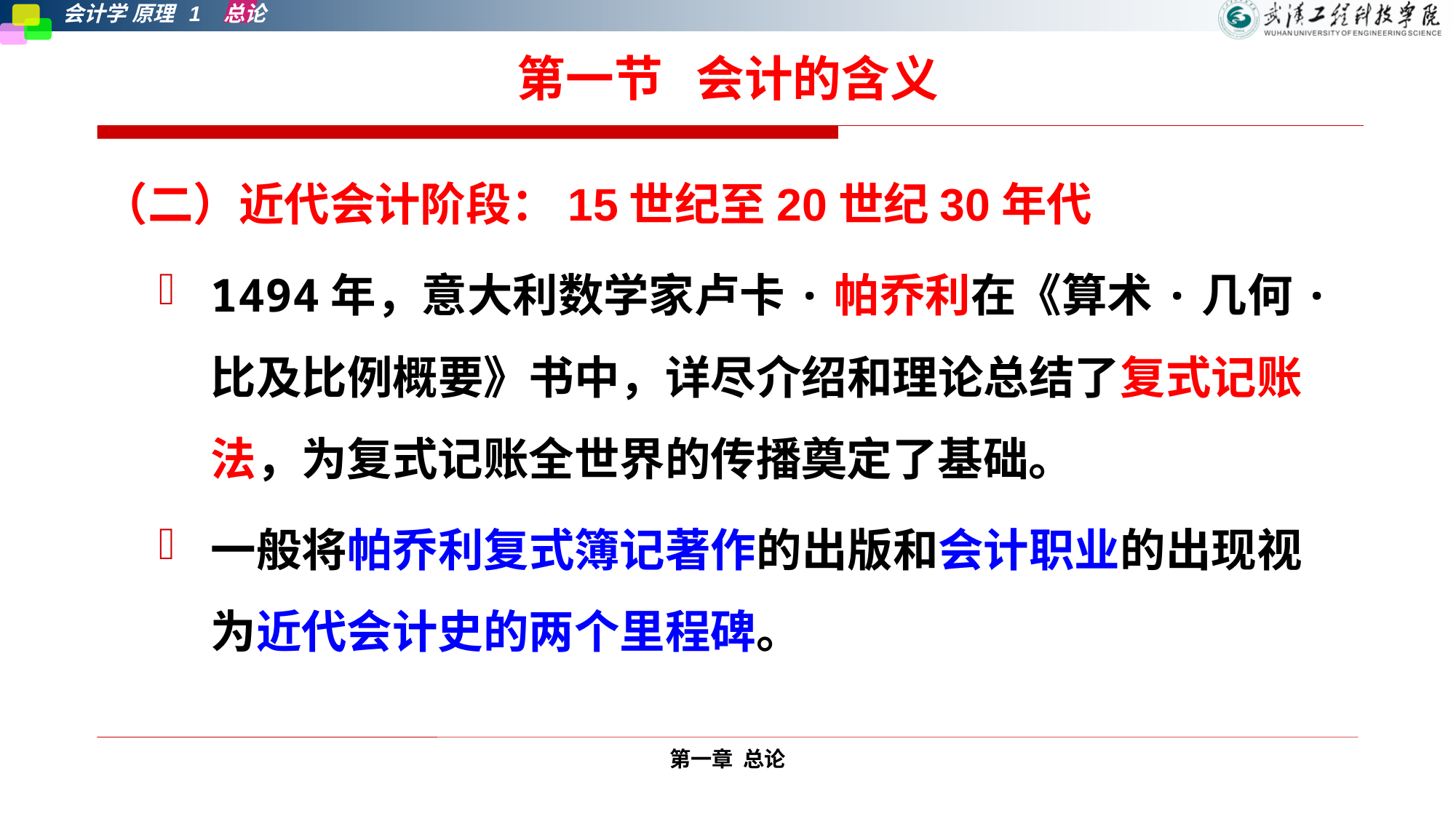

# 第一节   会计的含义
（二）近代会计阶段：15世纪至20世纪30年代
1494年，意大利数学家卢卡·帕乔利在《算术·几何·比及比例概要》书中，详尽介绍和理论总结了复式记账法，为复式记账全世界的传播奠定了基础。
一般将帕乔利复式簿记著作的出版和会计职业的出现视为近代会计史的两个里程碑。
第一章  总论